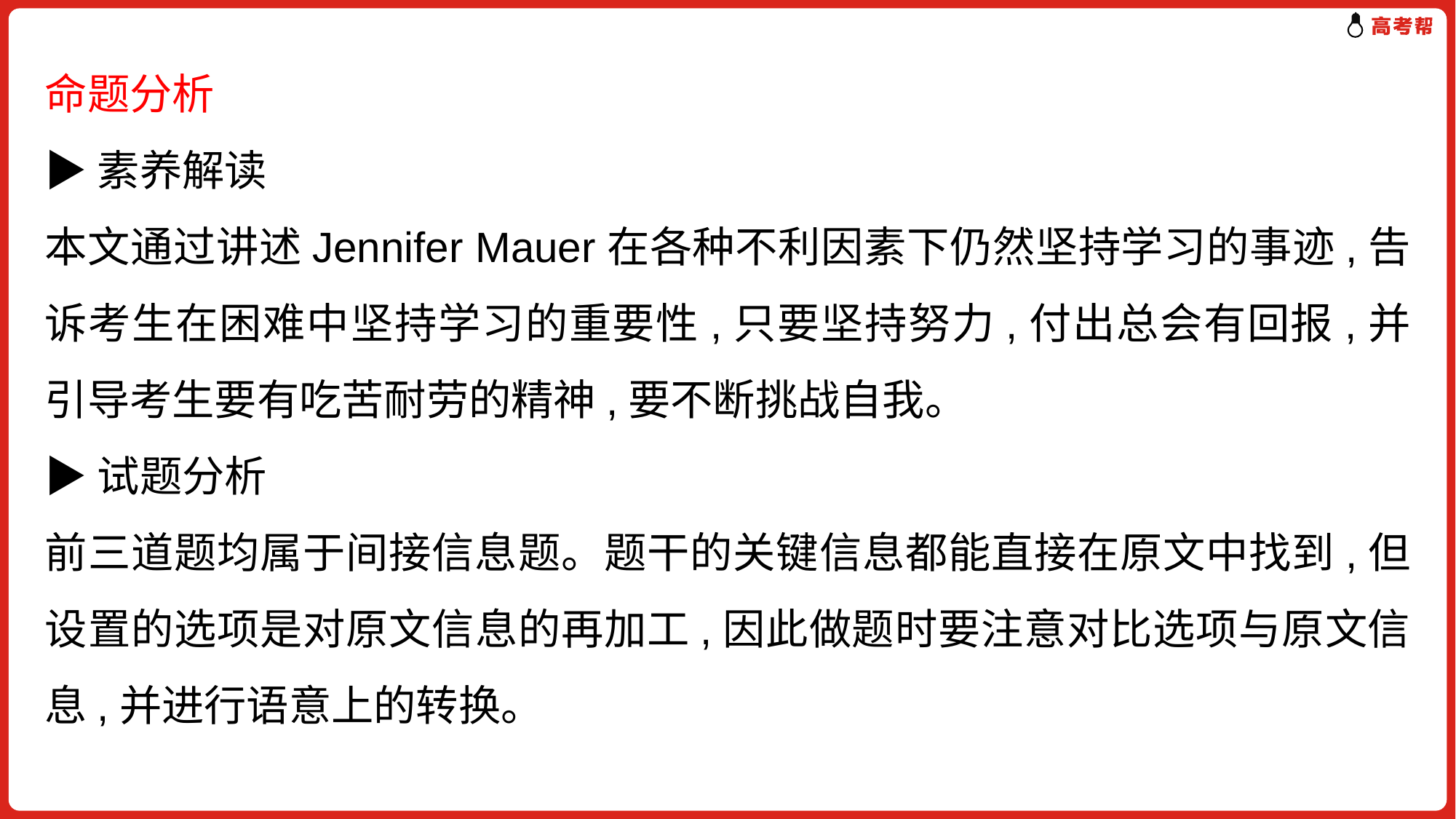

命题分析
▶素养解读
本文通过讲述Jennifer Mauer在各种不利因素下仍然坚持学习的事迹,告诉考生在困难中坚持学习的重要性,只要坚持努力,付出总会有回报,并引导考生要有吃苦耐劳的精神,要不断挑战自我。
▶试题分析
前三道题均属于间接信息题。题干的关键信息都能直接在原文中找到,但设置的选项是对原文信息的再加工,因此做题时要注意对比选项与原文信息,并进行语意上的转换。